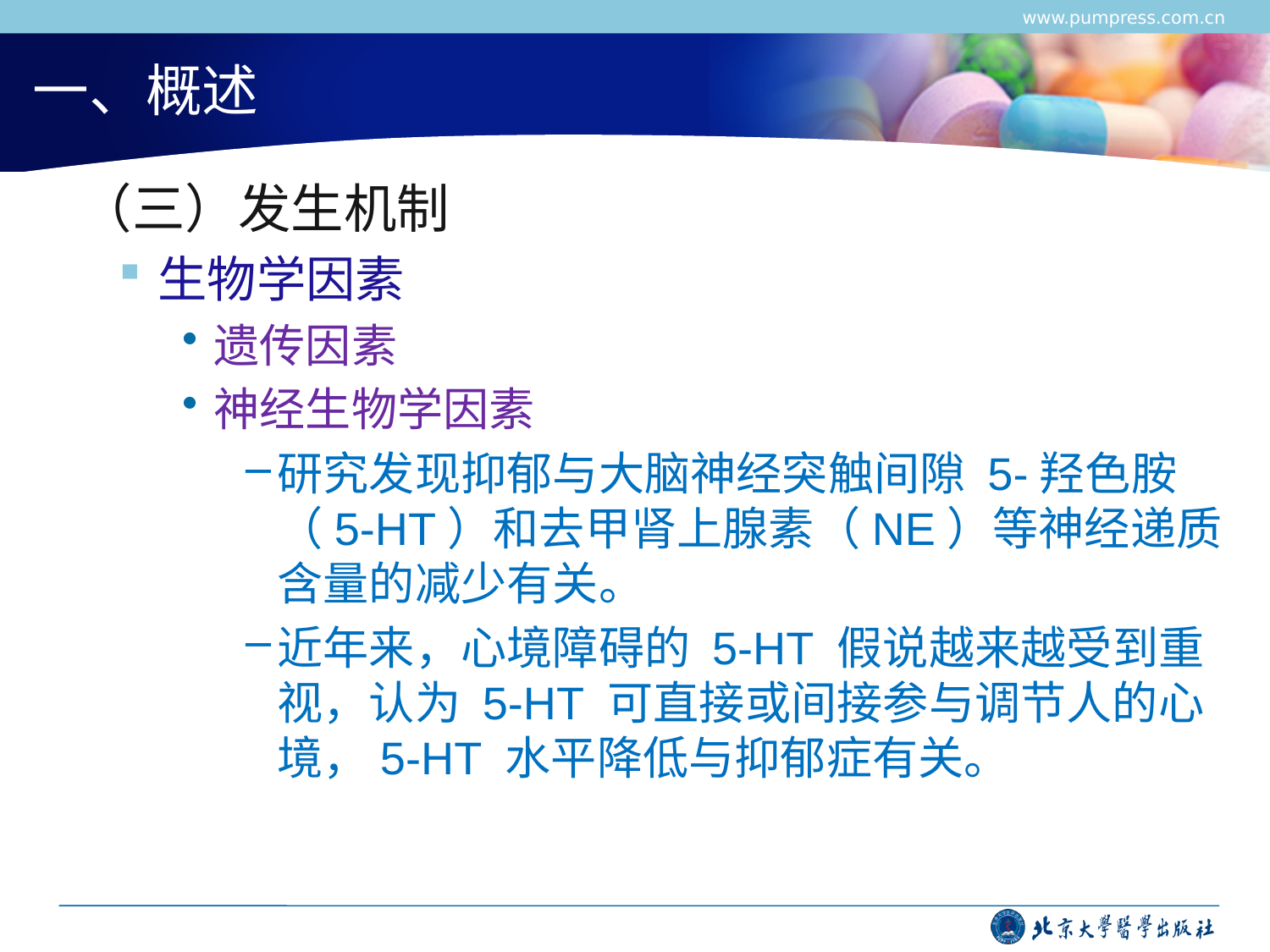

www.pumpress.com.cn
# 一、概述
 （三）发生机制
生物学因素
遗传因素
神经生物学因素
研究发现抑郁与大脑神经突触间隙 5-羟色胺（5-HT）和去甲肾上腺素（NE）等神经递质含量的减少有关。
近年来，心境障碍的 5-HT 假说越来越受到重视，认为 5-HT 可直接或间接参与调节人的心境，5-HT 水平降低与抑郁症有关。